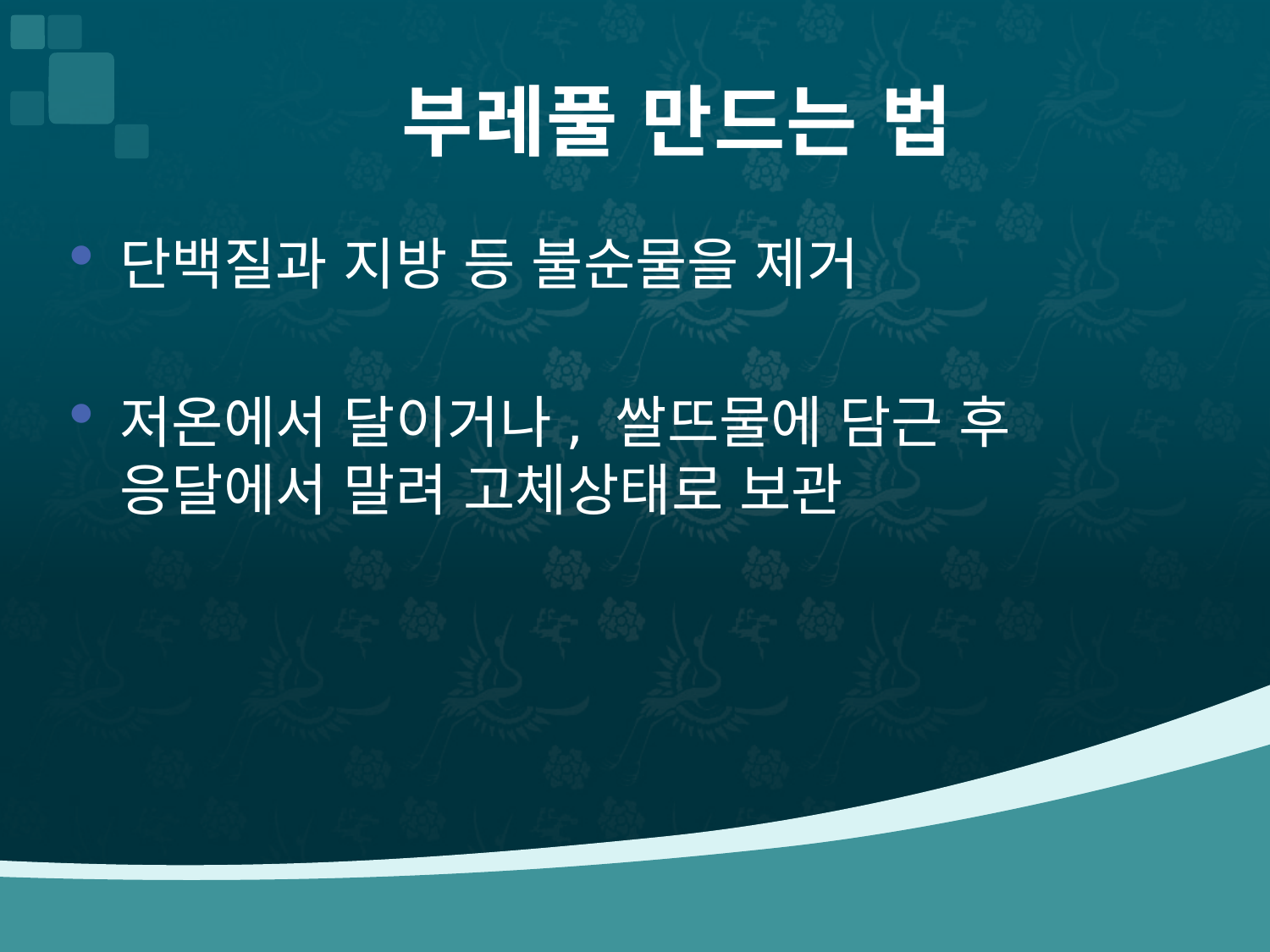

# 부레풀 만드는 법
단백질과 지방 등 불순물을 제거

저온에서 달이거나, 쌀뜨물에 담근 후 응달에서 말려 고체상태로 보관